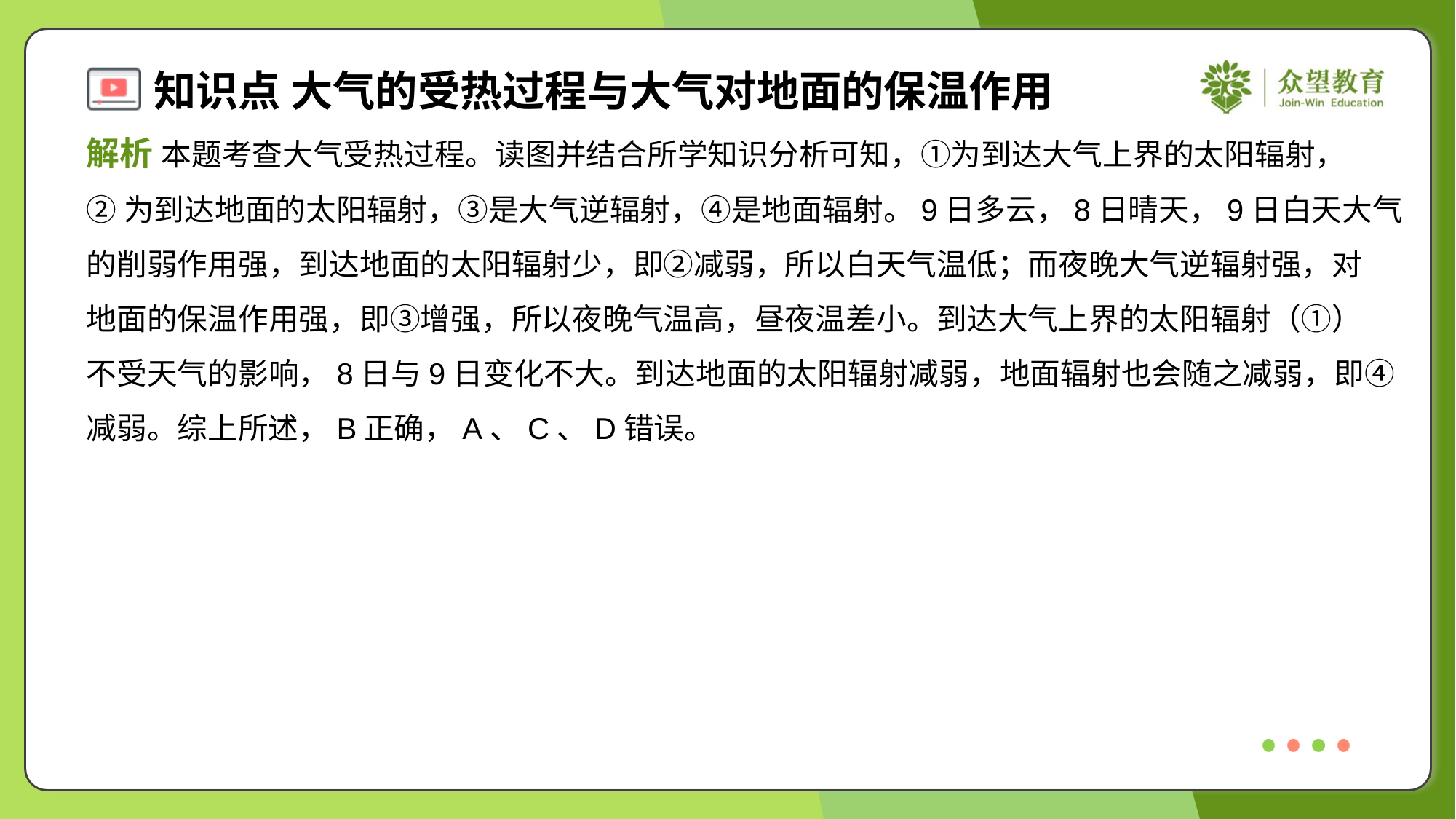

解析 本题考查大气受热过程。读图并结合所学知识分析可知，①为到达大气上界的太阳辐射，
②为到达地面的太阳辐射，③是大气逆辐射，④是地面辐射。9日多云，8日晴天，9日白天大气
的削弱作用强，到达地面的太阳辐射少，即②减弱，所以白天气温低；而夜晚大气逆辐射强，对
地面的保温作用强，即③增强，所以夜晚气温高，昼夜温差小。到达大气上界的太阳辐射（①）
不受天气的影响，8日与9日变化不大。到达地面的太阳辐射减弱，地面辐射也会随之减弱，即④
减弱。综上所述，B正确，A、C、D错误。